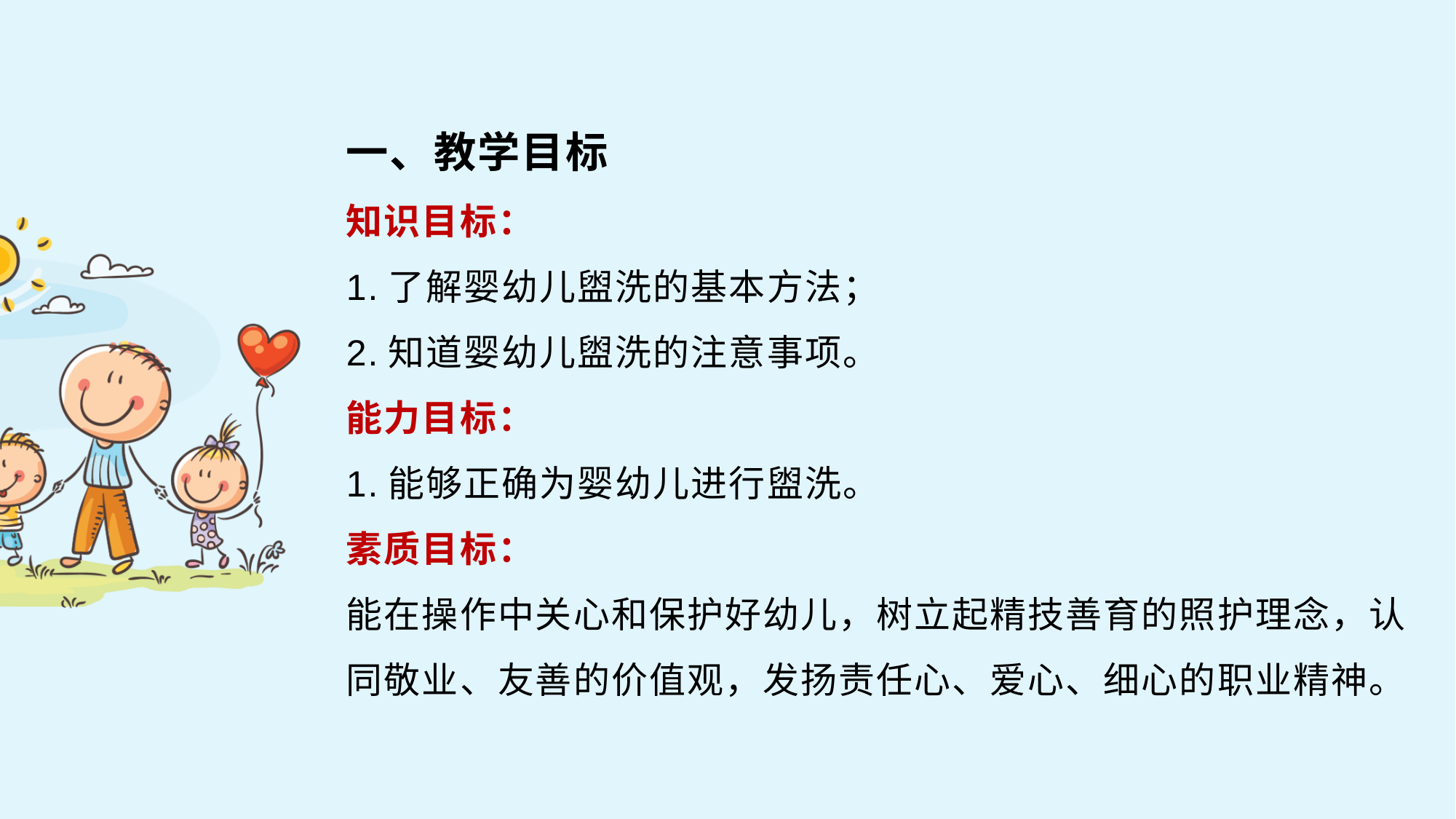

一、教学目标
知识目标：
1.了解婴幼儿盥洗的基本方法；
2.知道婴幼儿盥洗的注意事项。
能力目标：
1.能够正确为婴幼儿进行盥洗。
素质目标：
能在操作中关心和保护好幼儿，树立起精技善育的照护理念，认同敬业、友善的价值观，发扬责任心、爱心、细心的职业精神。